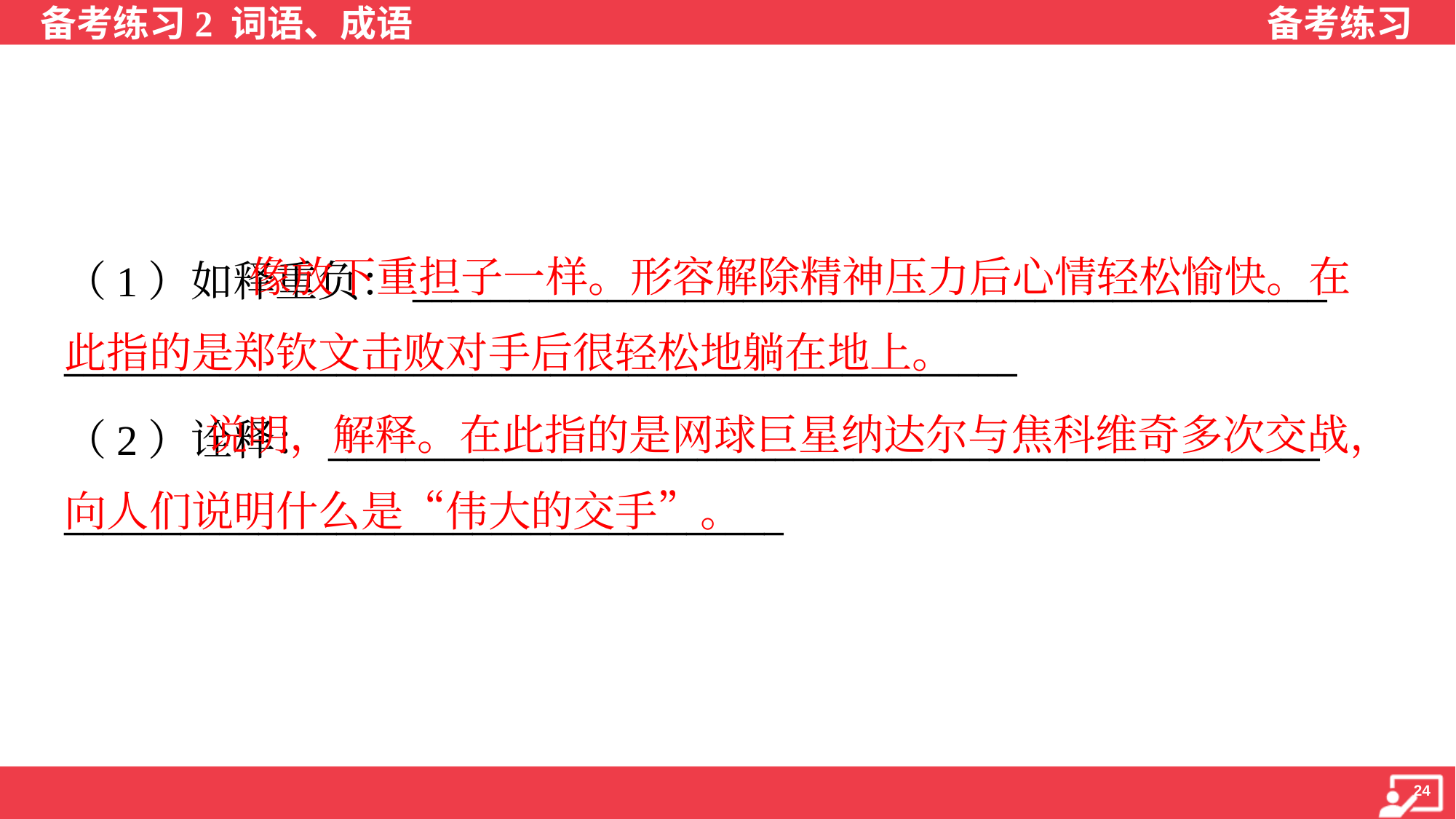

像放下重担子一样。形容解除精神压力后心情轻松愉快。在此指的是郑钦文击败对手后很轻松地躺在地上。
（1）如释重负：_______________________________________________
_________________________________________________
            说明，解释。在此指的是网球巨星纳达尔与焦科维奇多次交战，向人们说明什么是“伟大的交手”。
（2）诠释：___________________________________________________
_____________________________________